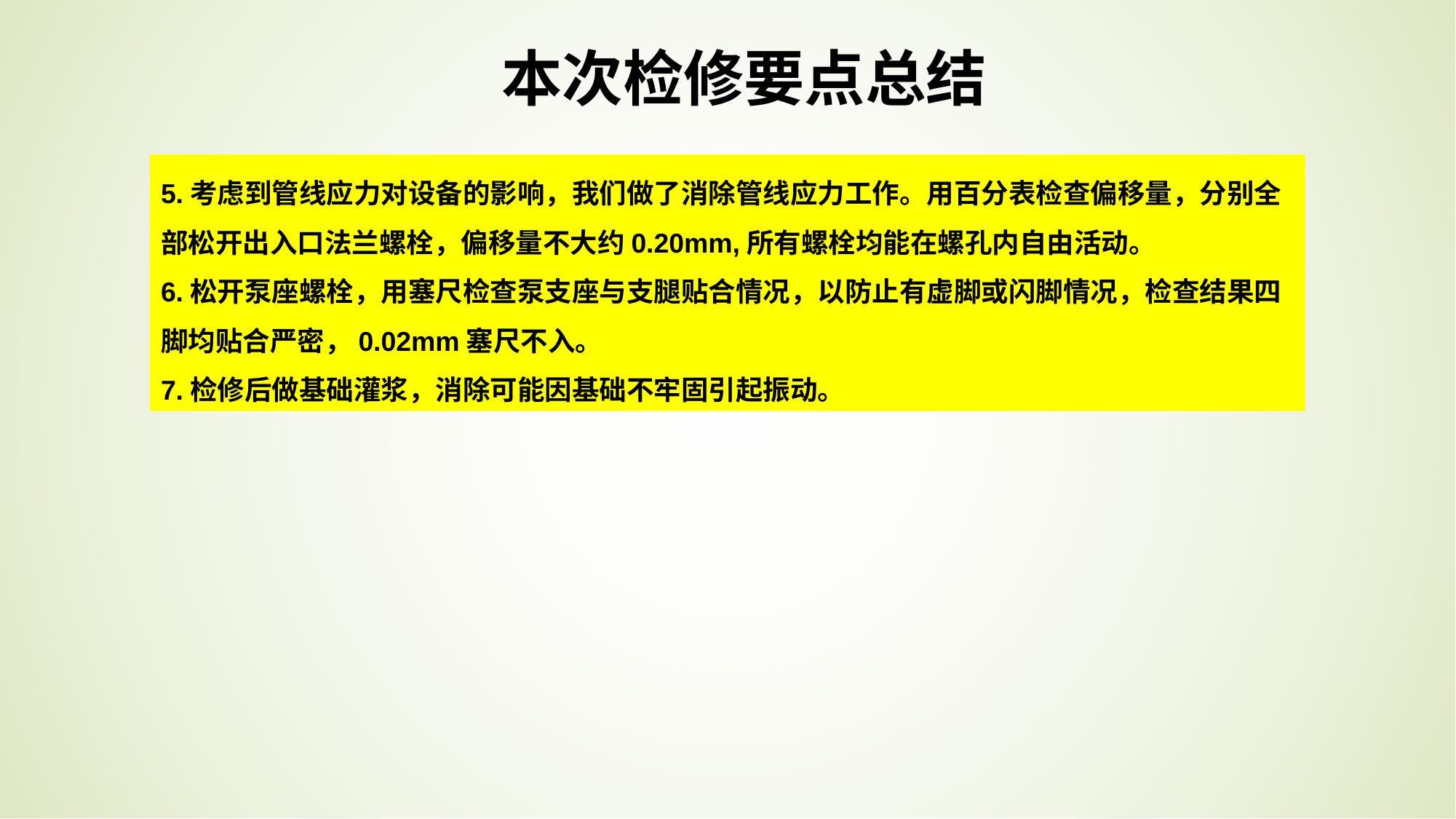

本次检修要点总结
5.考虑到管线应力对设备的影响，我们做了消除管线应力工作。用百分表检查偏移量，分别全部松开出入口法兰螺栓，偏移量不大约0.20mm,所有螺栓均能在螺孔内自由活动。
6.松开泵座螺栓，用塞尺检查泵支座与支腿贴合情况，以防止有虚脚或闪脚情况，检查结果四脚均贴合严密，0.02mm塞尺不入。
7.检修后做基础灌浆，消除可能因基础不牢固引起振动。